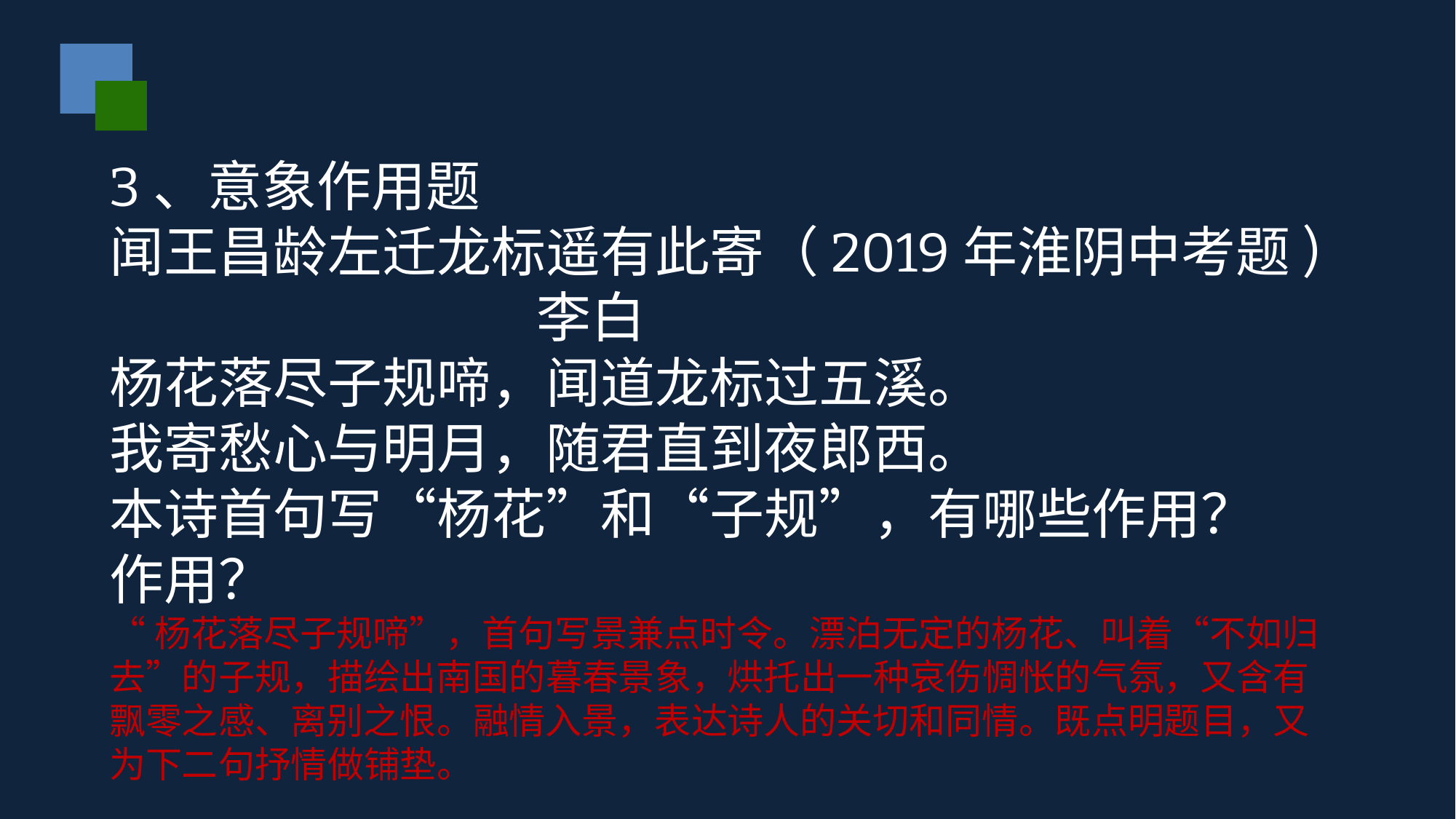

3、意象作用题
闻王昌龄左迁龙标遥有此寄（2019年淮阴中考题)
                                  李白
杨花落尽子规啼，闻道龙标过五溪。
我寄愁心与明月，随君直到夜郎西。
本诗首句写“杨花”和“子规”，有哪些作用？
作用？
“杨花落尽子规啼”，首句写景兼点时令。漂泊无定的杨花、叫着“不如归去”的子规，描绘出南国的暮春景象，烘托出一种哀伤惆怅的气氛，又含有飘零之感、离别之恨。融情入景，表达诗人的关切和同情。既点明题目，又为下二句抒情做铺垫。